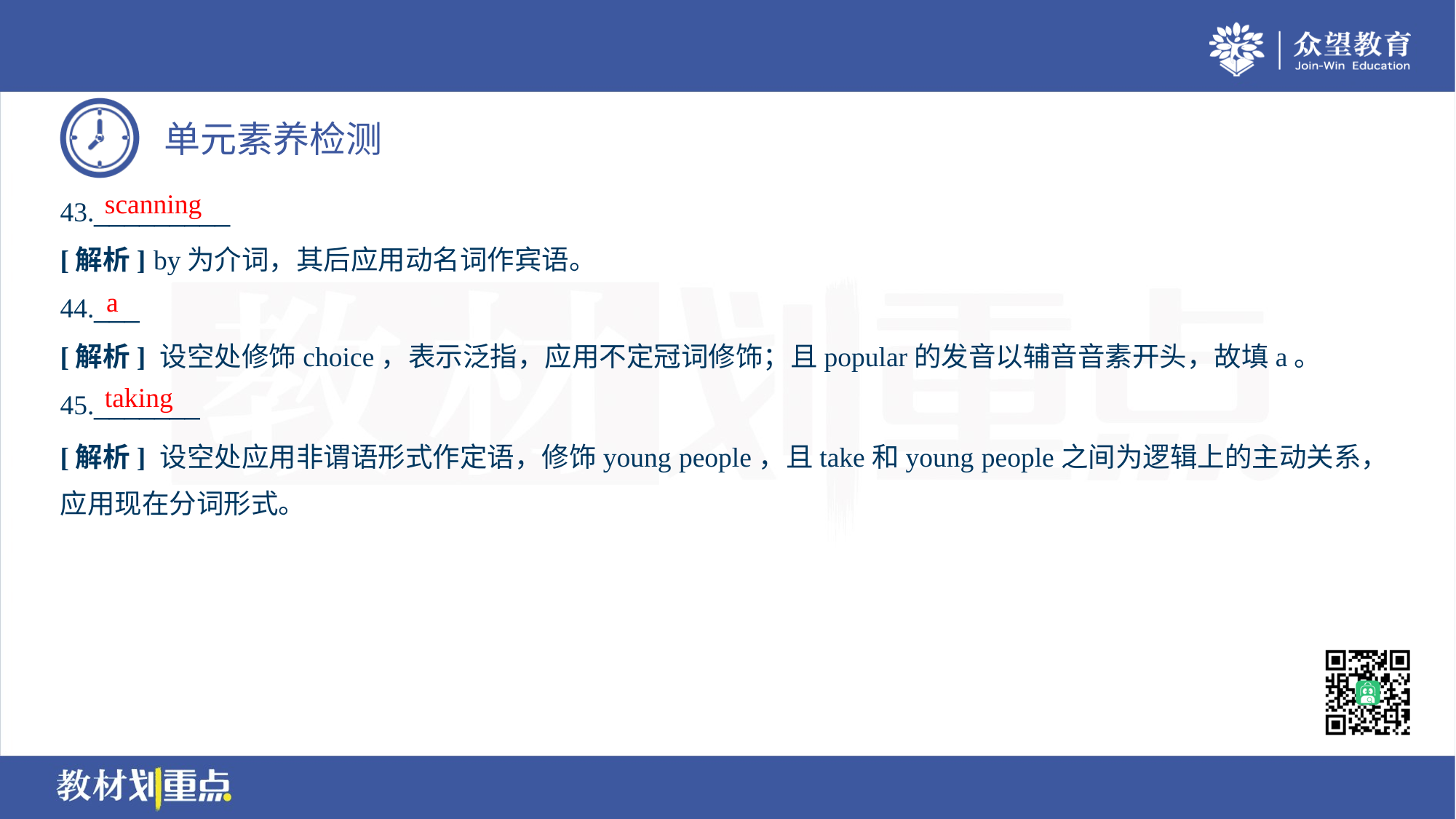

scanning
43._________
[解析] by为介词，其后应用动名词作宾语。
a
44.___
[解析] 设空处修饰choice，表示泛指，应用不定冠词修饰；且popular的发音以辅音音素开头，故填a。
taking
45._______
[解析] 设空处应用非谓语形式作定语，修饰young people，且take和young people之间为逻辑上的主动关系，
应用现在分词形式。